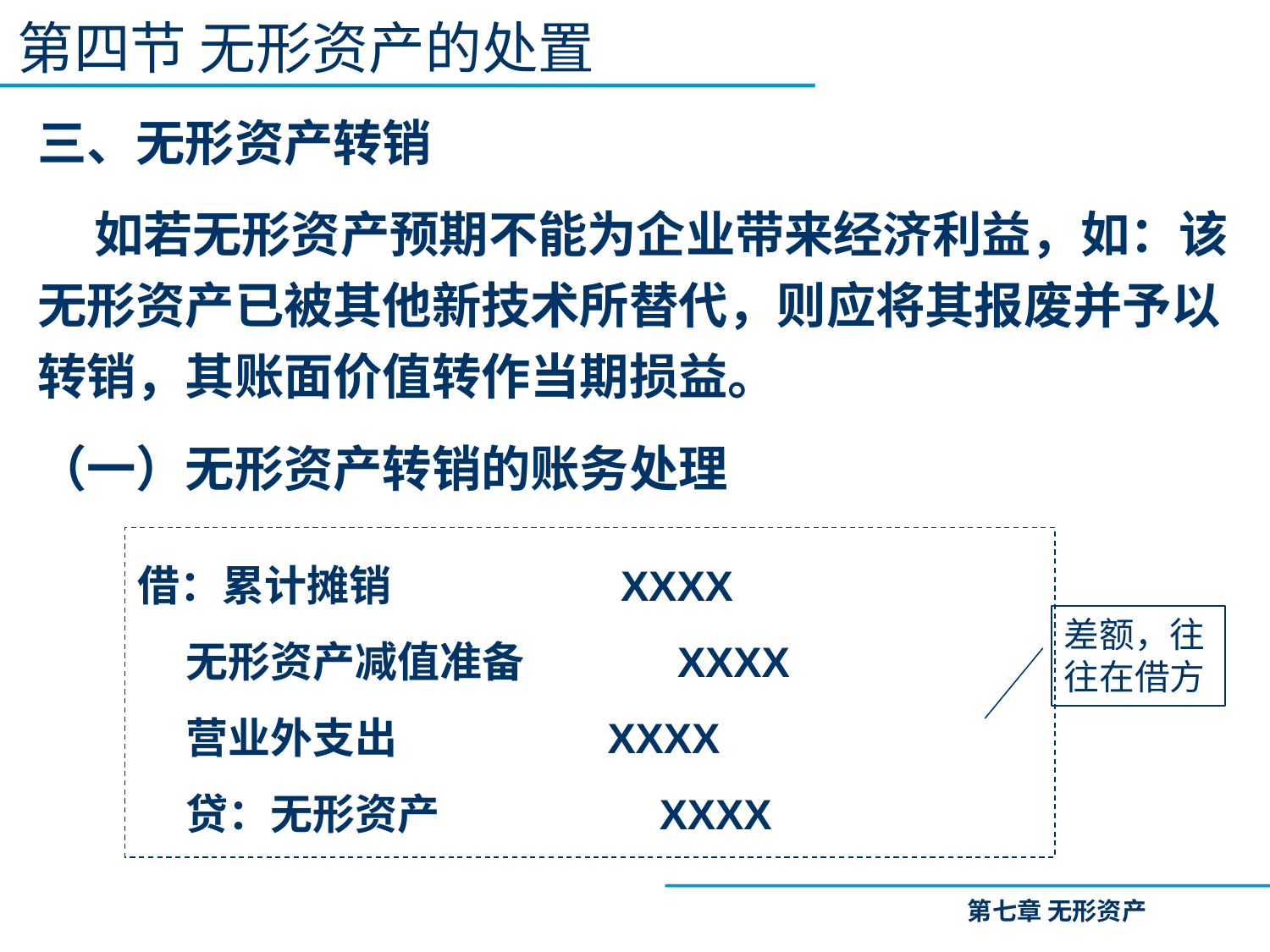

第四节 无形资产的处置
三、无形资产转销
    如若无形资产预期不能为企业带来经济利益，如：该无形资产已被其他新技术所替代，则应将其报废并予以转销，其账面价值转作当期损益。
（一）无形资产转销的账务处理

借：累计摊销                       XXXX
    无形资产减值准备               XXXX
    营业外支出                     XXXX
    贷：无形资产                      XXXX

差额，往往在借方